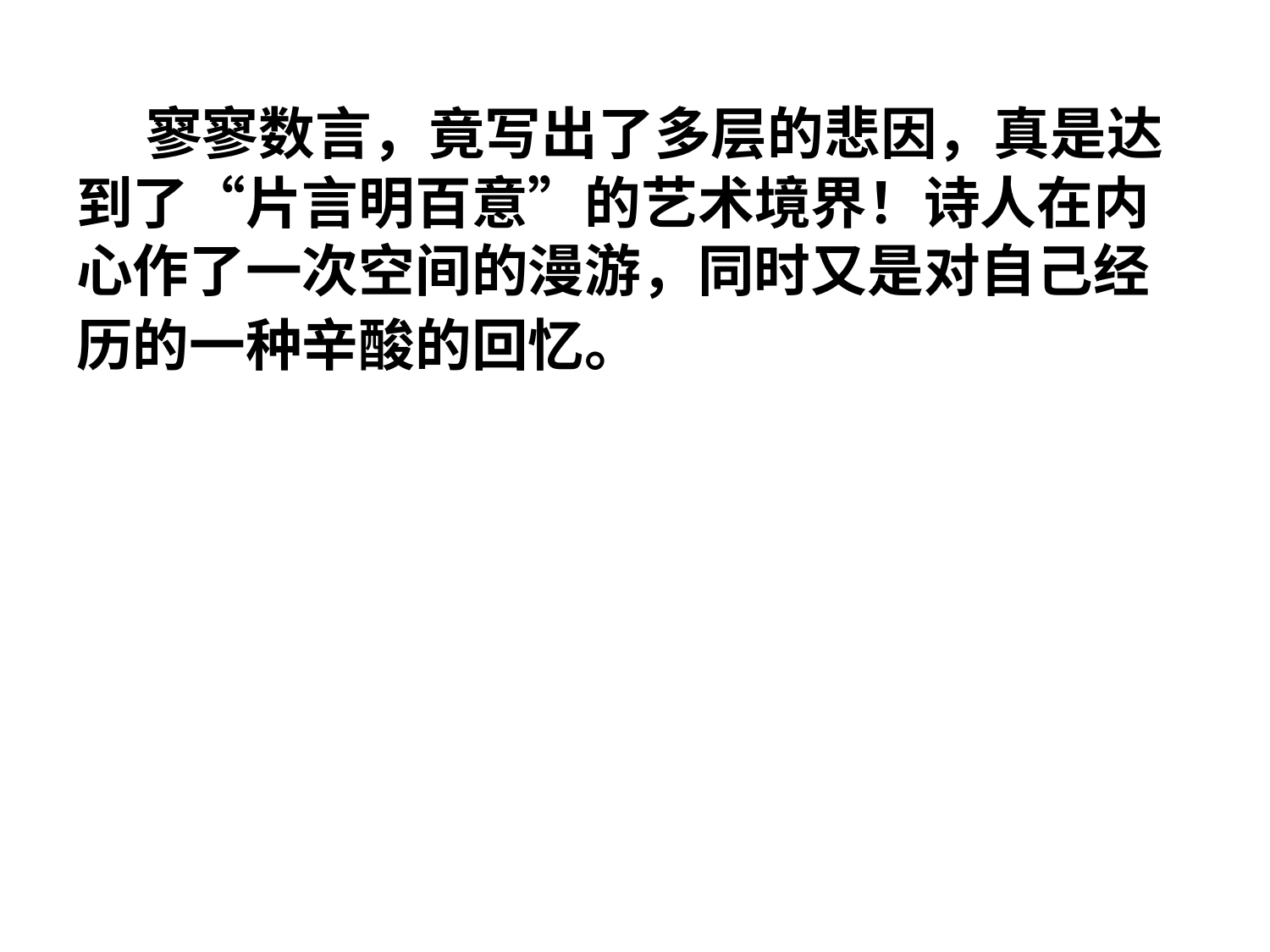

寥寥数言，竟写出了多层的悲因，真是达到了“片言明百意”的艺术境界！诗人在内心作了一次空间的漫游，同时又是对自己经历的一种辛酸的回忆。